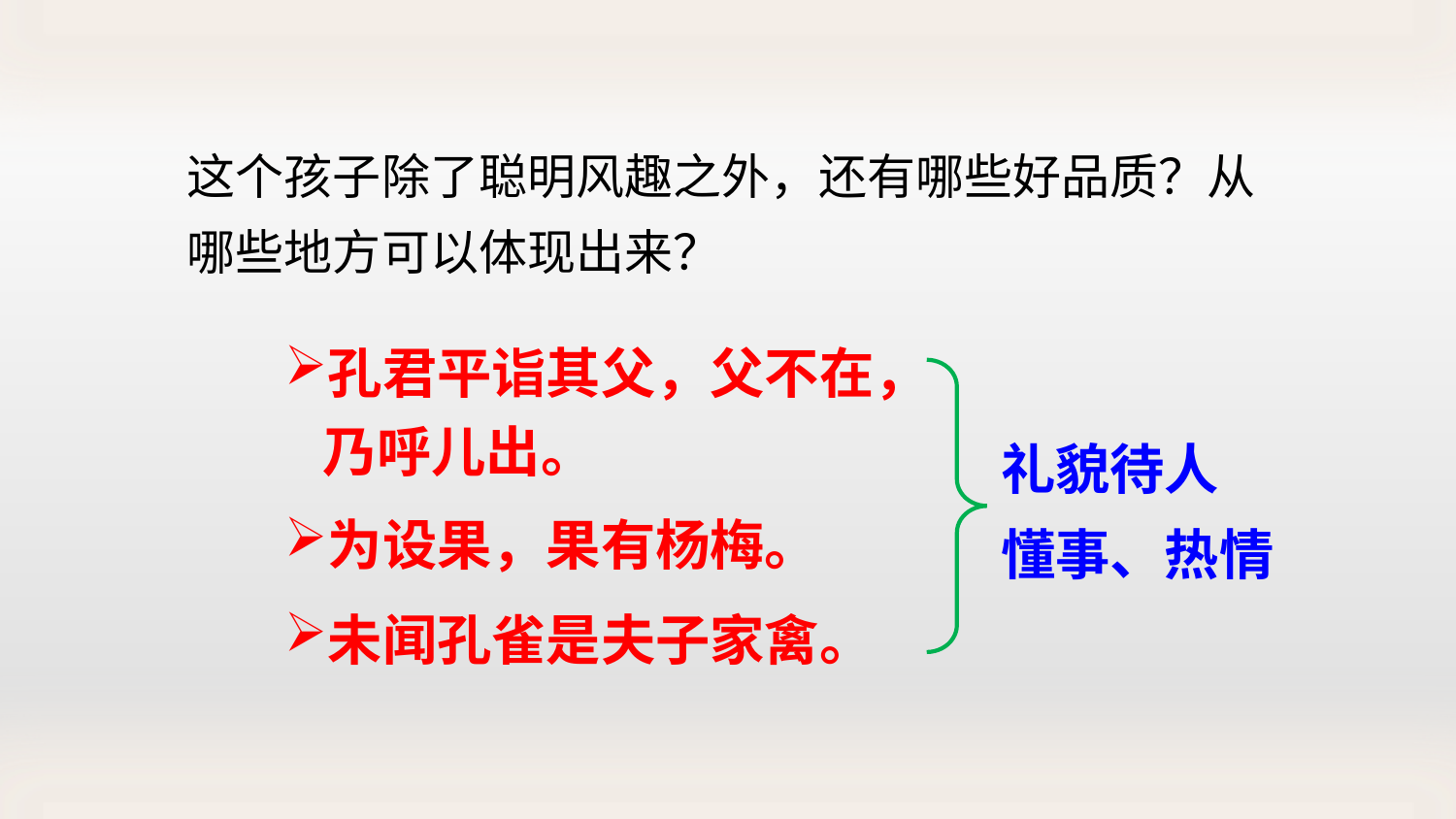

这个孩子除了聪明风趣之外，还有哪些好品质？从哪些地方可以体现出来？
孔君平诣其父，父不在，
  乃呼儿出。

礼貌待人
懂事、热情
为设果，果有杨梅。
未闻孔雀是夫子家禽。